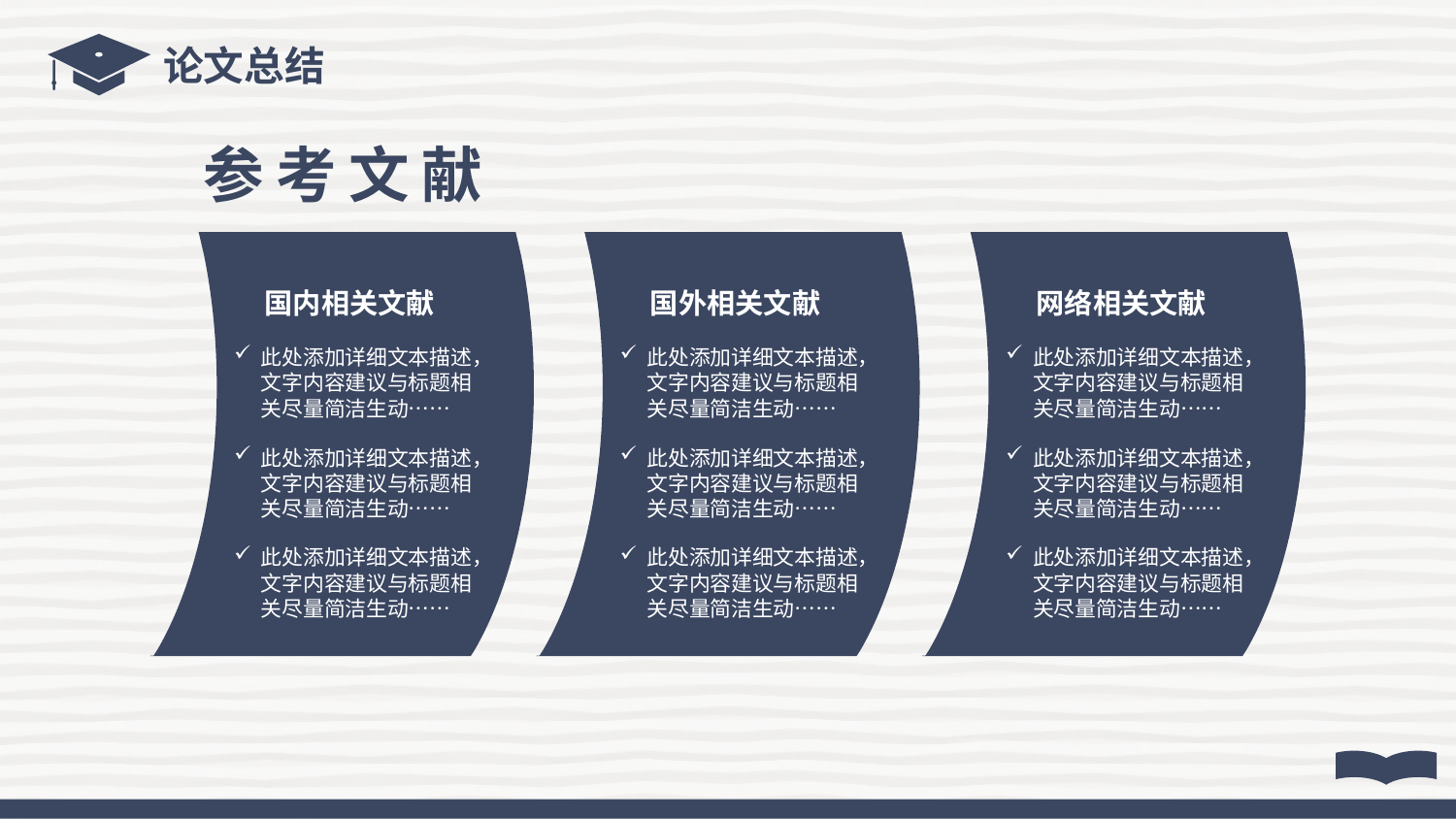

论文总结
参考文献

国内相关文献
国外相关文献
网络相关文献
此处添加详细文本描述，文字内容建议与标题相关尽量简洁生动……
此处添加详细文本描述，文字内容建议与标题相关尽量简洁生动……
此处添加详细文本描述，文字内容建议与标题相关尽量简洁生动……
此处添加详细文本描述，文字内容建议与标题相关尽量简洁生动……
此处添加详细文本描述，文字内容建议与标题相关尽量简洁生动……
此处添加详细文本描述，文字内容建议与标题相关尽量简洁生动……
此处添加详细文本描述，文字内容建议与标题相关尽量简洁生动……
此处添加详细文本描述，文字内容建议与标题相关尽量简洁生动……
此处添加详细文本描述，文字内容建议与标题相关尽量简洁生动……